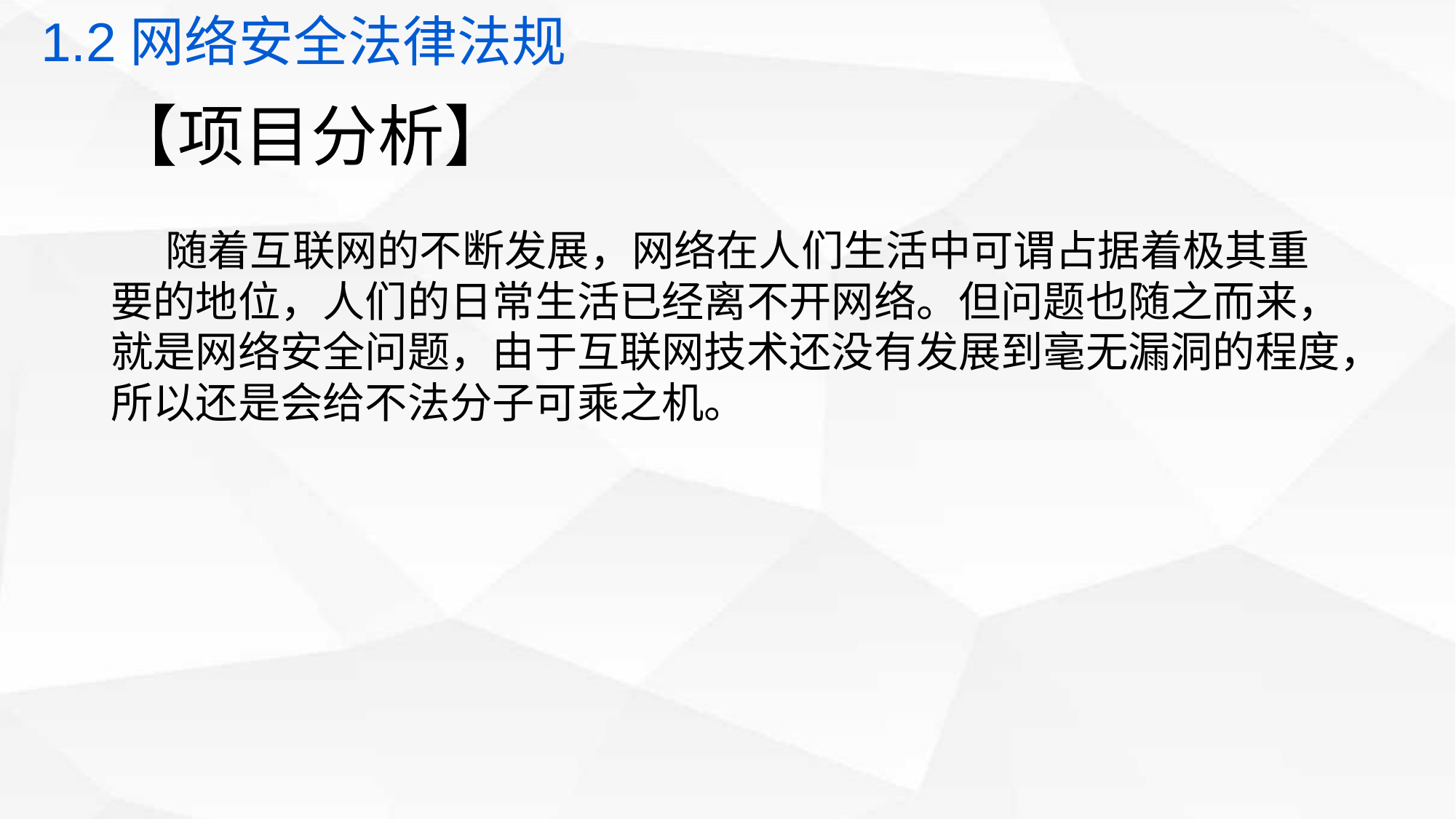

1.2网络安全法律法规
# 【项目分析】
随着互联网的不断发展，网络在人们生活中可谓占据着极其重要的地位，人们的日常生活已经离不开网络。但问题也随之而来，就是网络安全问题，由于互联网技术还没有发展到毫无漏洞的程度，所以还是会给不法分子可乘之机。